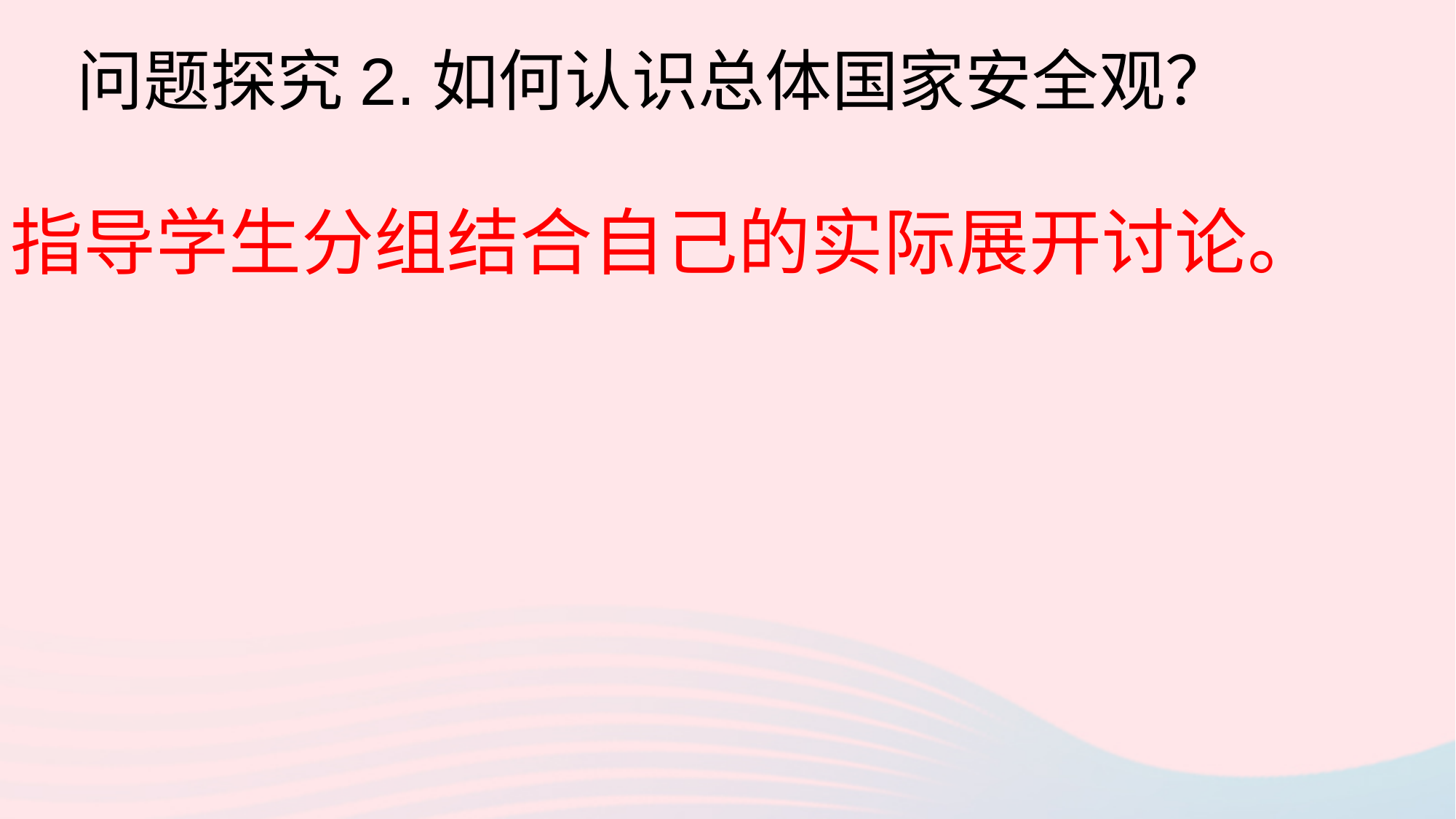

问题探究2.如何认识总体国家安全观？
指导学生分组结合自己的实际展开讨论。